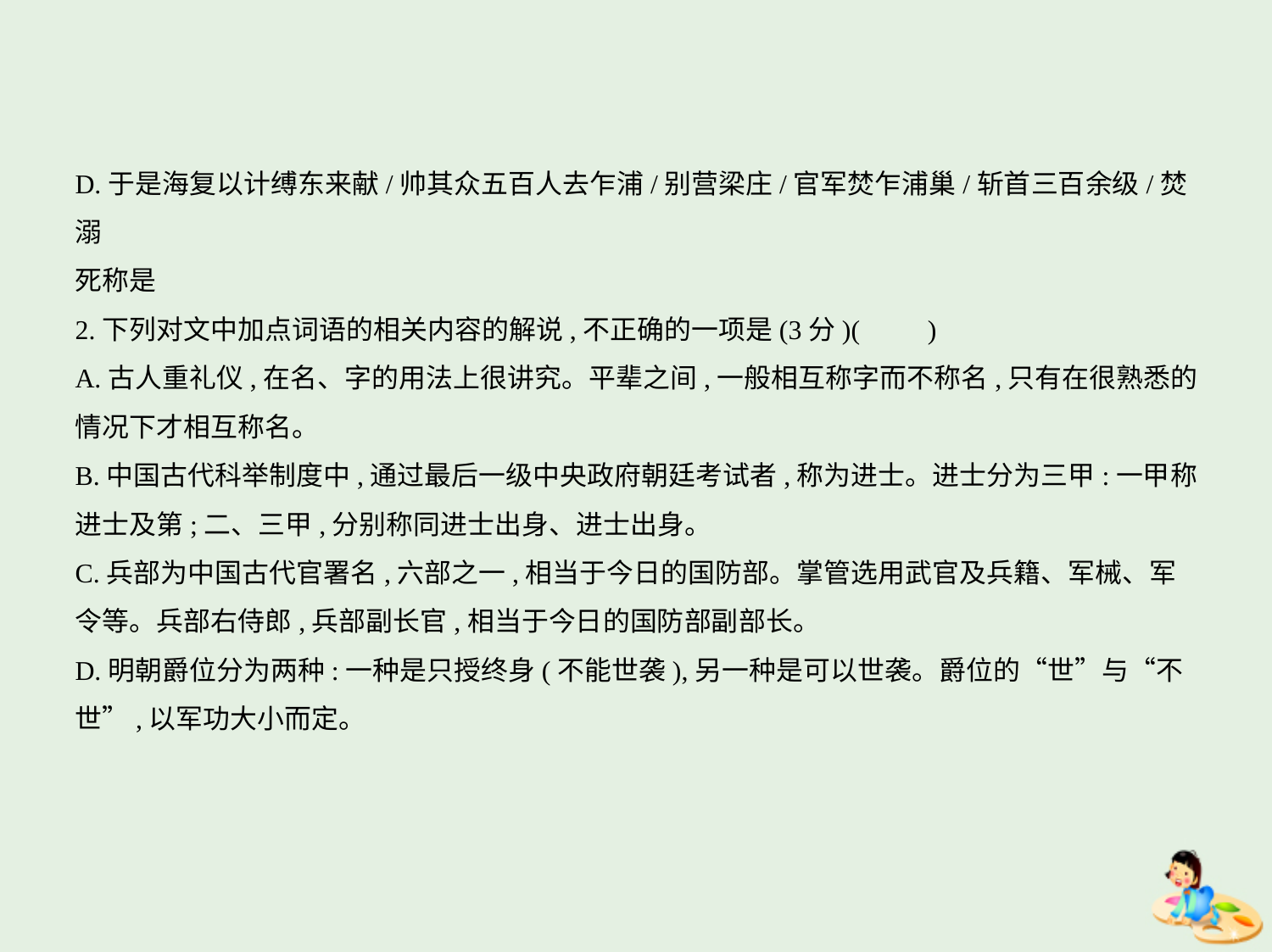

D.于是海复以计缚东来献/帅其众五百人去乍浦/别营梁庄/官军焚乍浦巢/斩首三百余级/焚溺
死称是
2.下列对文中加点词语的相关内容的解说,不正确的一项是(3分)(　　)
A.古人重礼仪,在名、字的用法上很讲究。平辈之间,一般相互称字而不称名,只有在很熟悉的
情况下才相互称名。
B.中国古代科举制度中,通过最后一级中央政府朝廷考试者,称为进士。进士分为三甲:一甲称
进士及第;二、三甲,分别称同进士出身、进士出身。
C.兵部为中国古代官署名,六部之一,相当于今日的国防部。掌管选用武官及兵籍、军械、军
令等。兵部右侍郎,兵部副长官,相当于今日的国防部副部长。
D.明朝爵位分为两种:一种是只授终身(不能世袭),另一种是可以世袭。爵位的“世”与“不
世”,以军功大小而定。